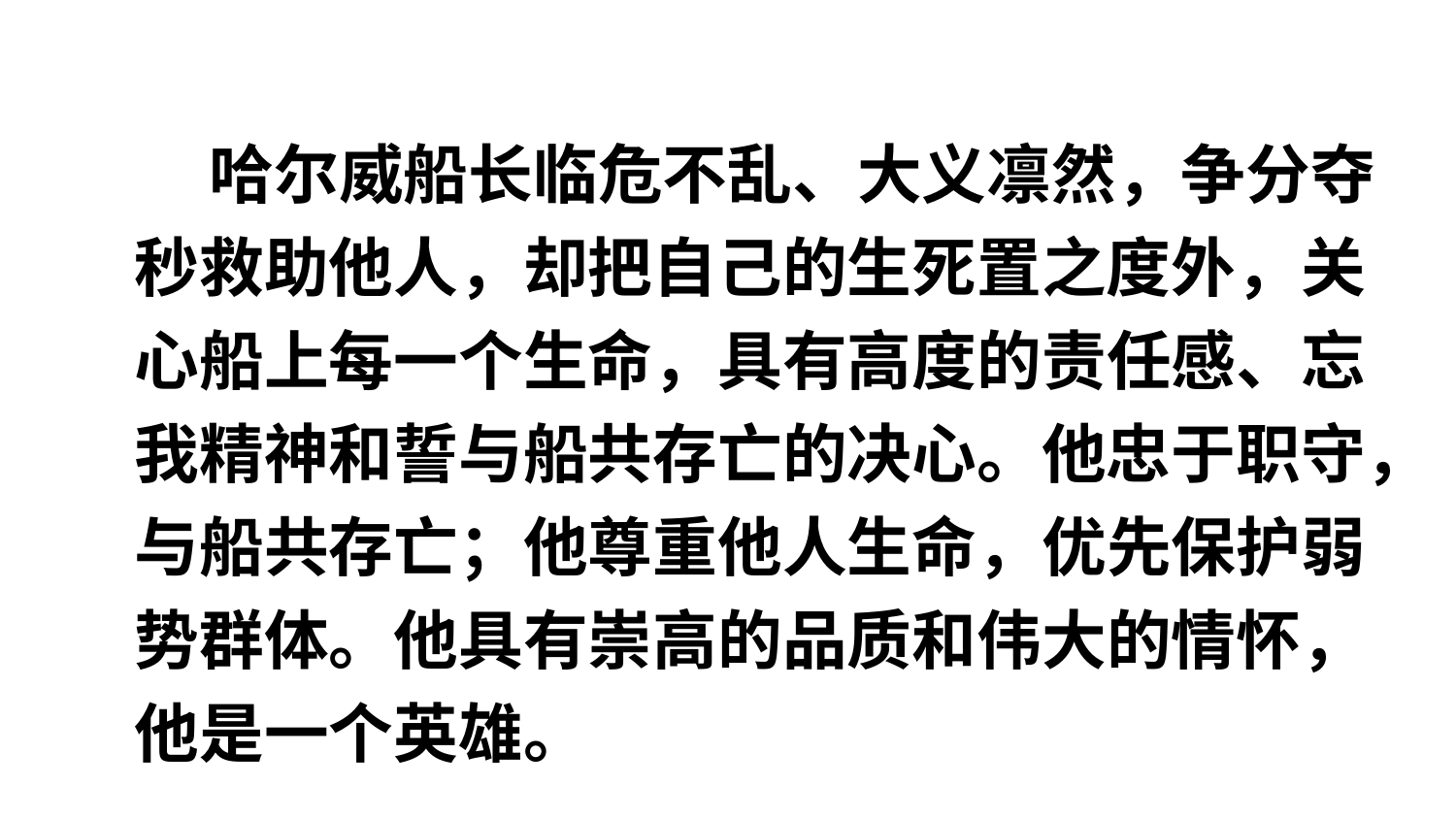

哈尔威船长临危不乱、大义凛然，争分夺秒救助他人，却把自己的生死置之度外，关心船上每一个生命，具有高度的责任感、忘我精神和誓与船共存亡的决心。他忠于职守，与船共存亡；他尊重他人生命，优先保护弱势群体。他具有崇高的品质和伟大的情怀，他是一个英雄。